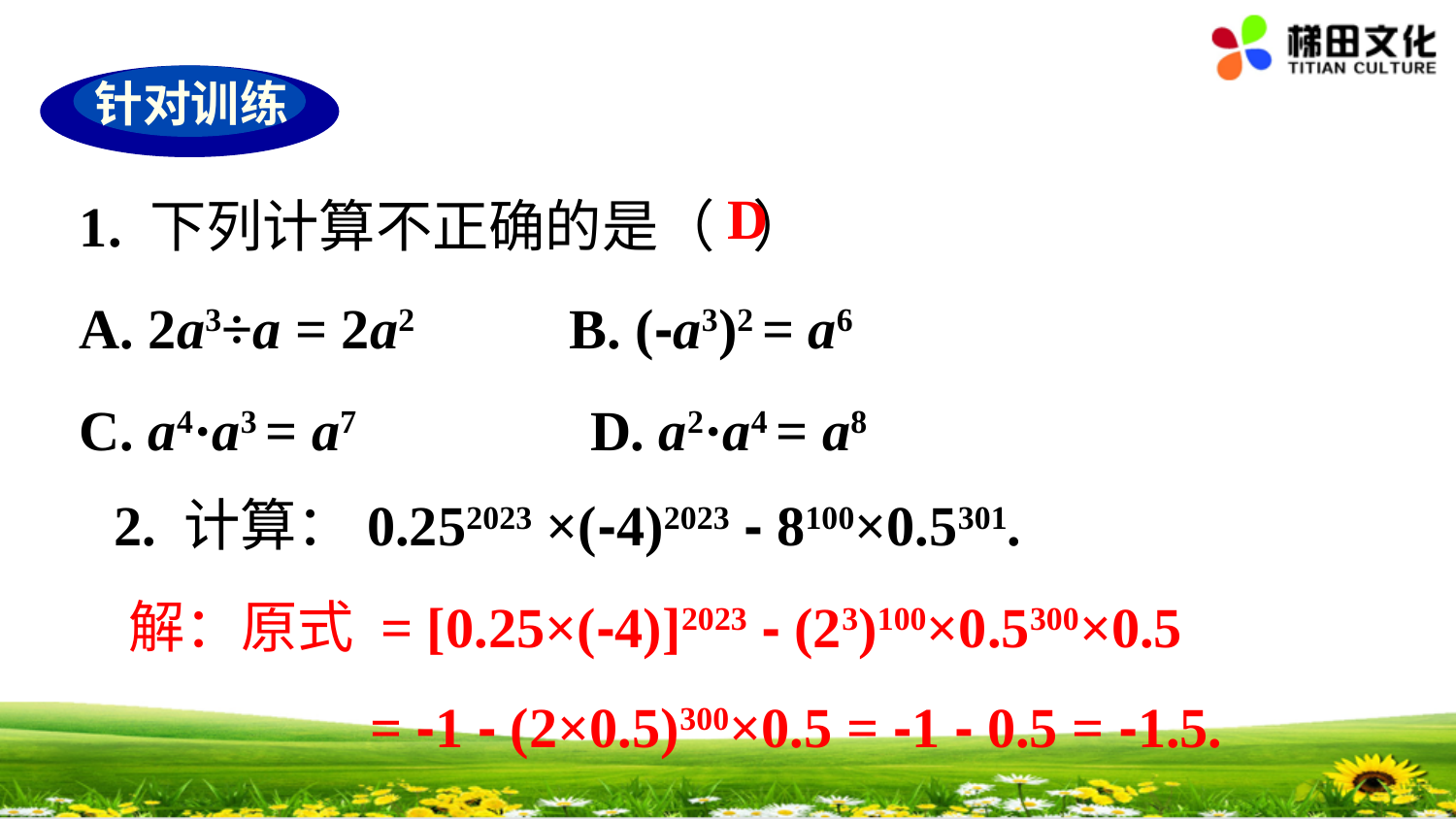

针对训练
1. 下列计算不正确的是（   ）
A. 2a3÷a = 2a2           B. (-a3)2 = a6
C. a4·a3 = a7                 D. a2·a4 = a8
D
2. 计算：0.252023 ×(-4)2023 - 8100×0.5301.
解：原式 = [0.25×(-4)]2023 - (23)100×0.5300×0.5
= -1 - (2×0.5)300×0.5 = -1 - 0.5 = -1.5.